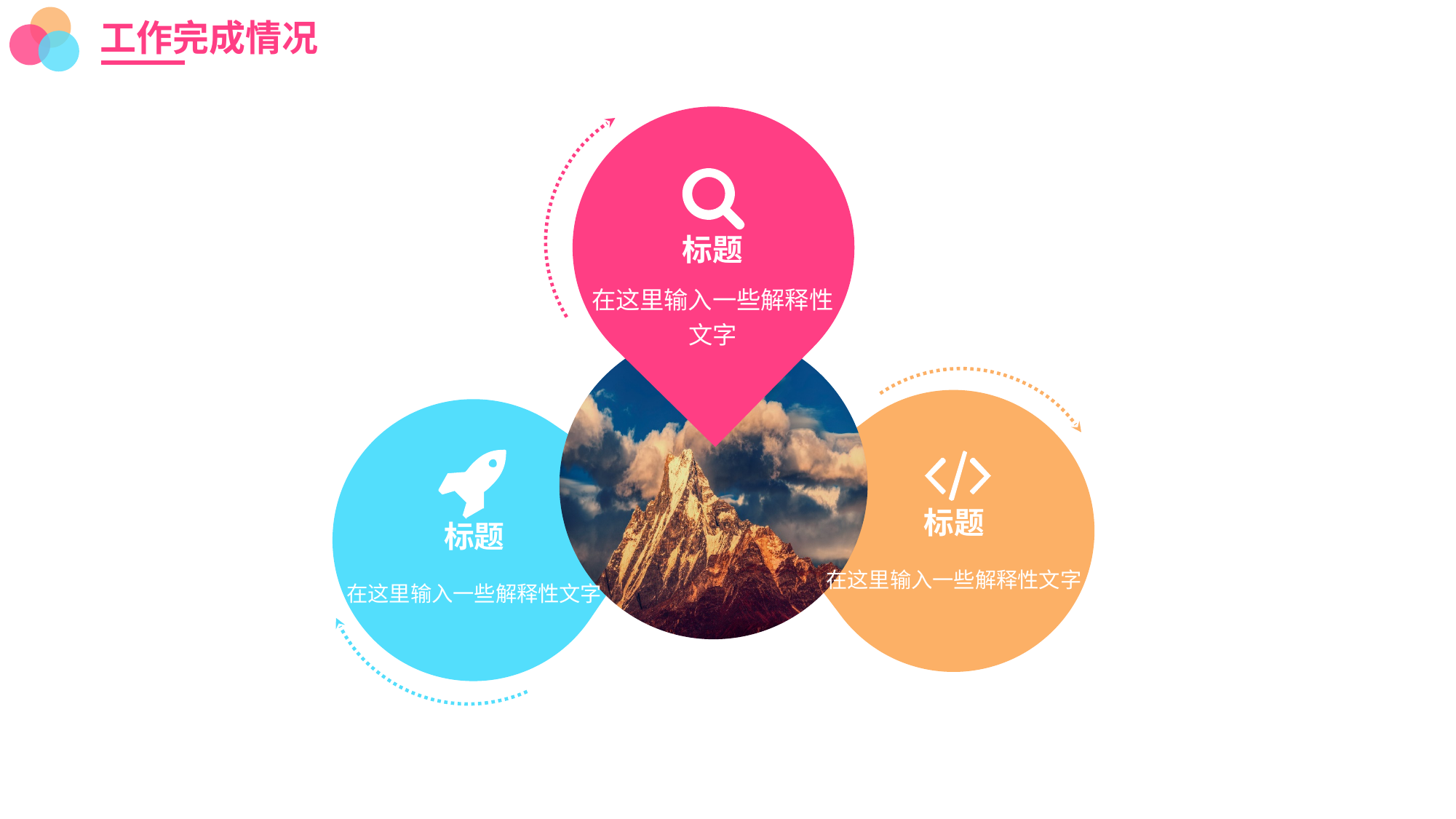

工作完成情况

标题
在这里输入一些解释性文字

标题
标题
在这里输入一些解释性文字
在这里输入一些解释性文字